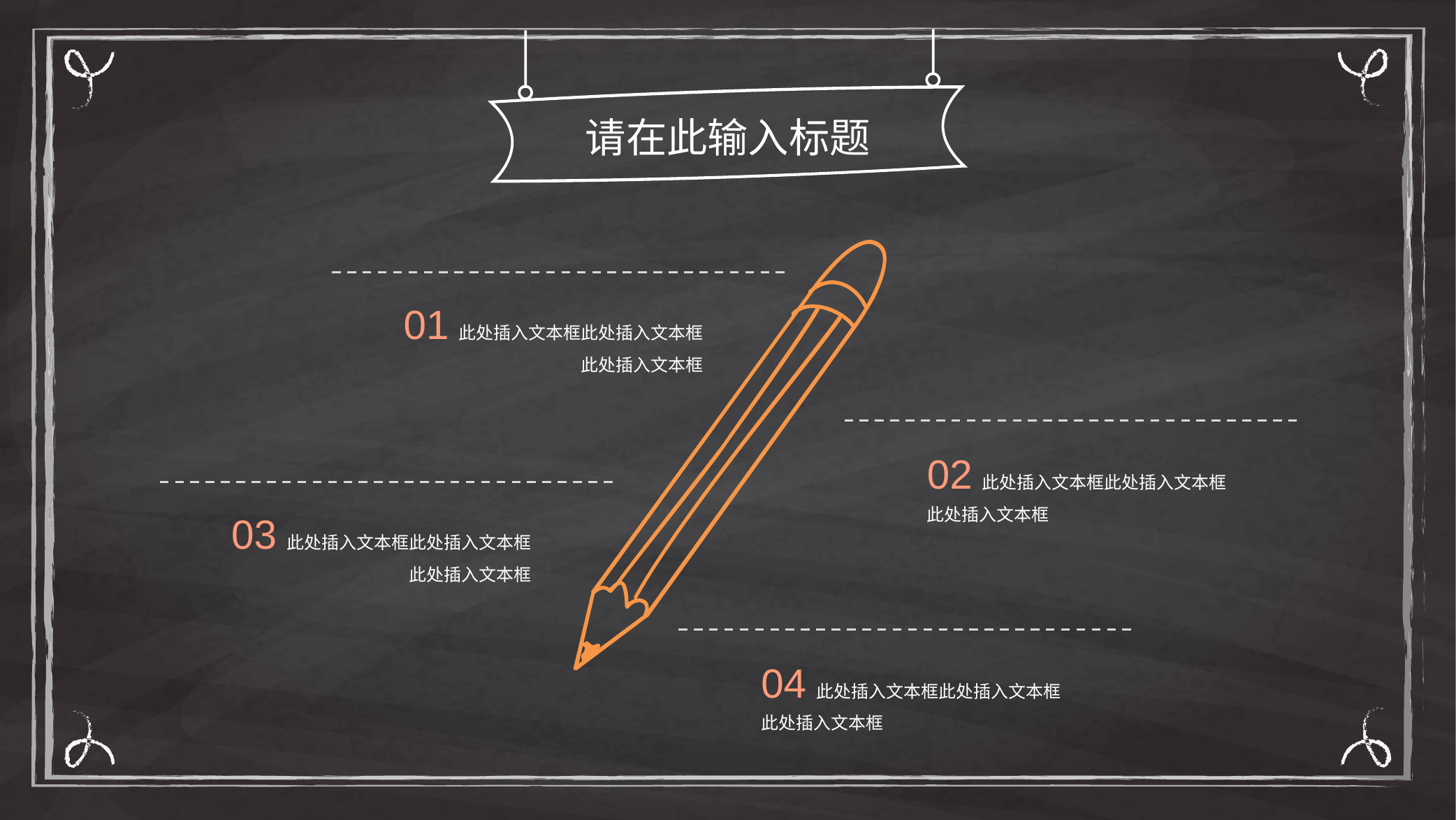

请在此输入标题
01此处插入文本框此处插入文本框
此处插入文本框

02此处插入文本框此处插入文本框
此处插入文本框
03此处插入文本框此处插入文本框
此处插入文本框
04此处插入文本框此处插入文本框
此处插入文本框